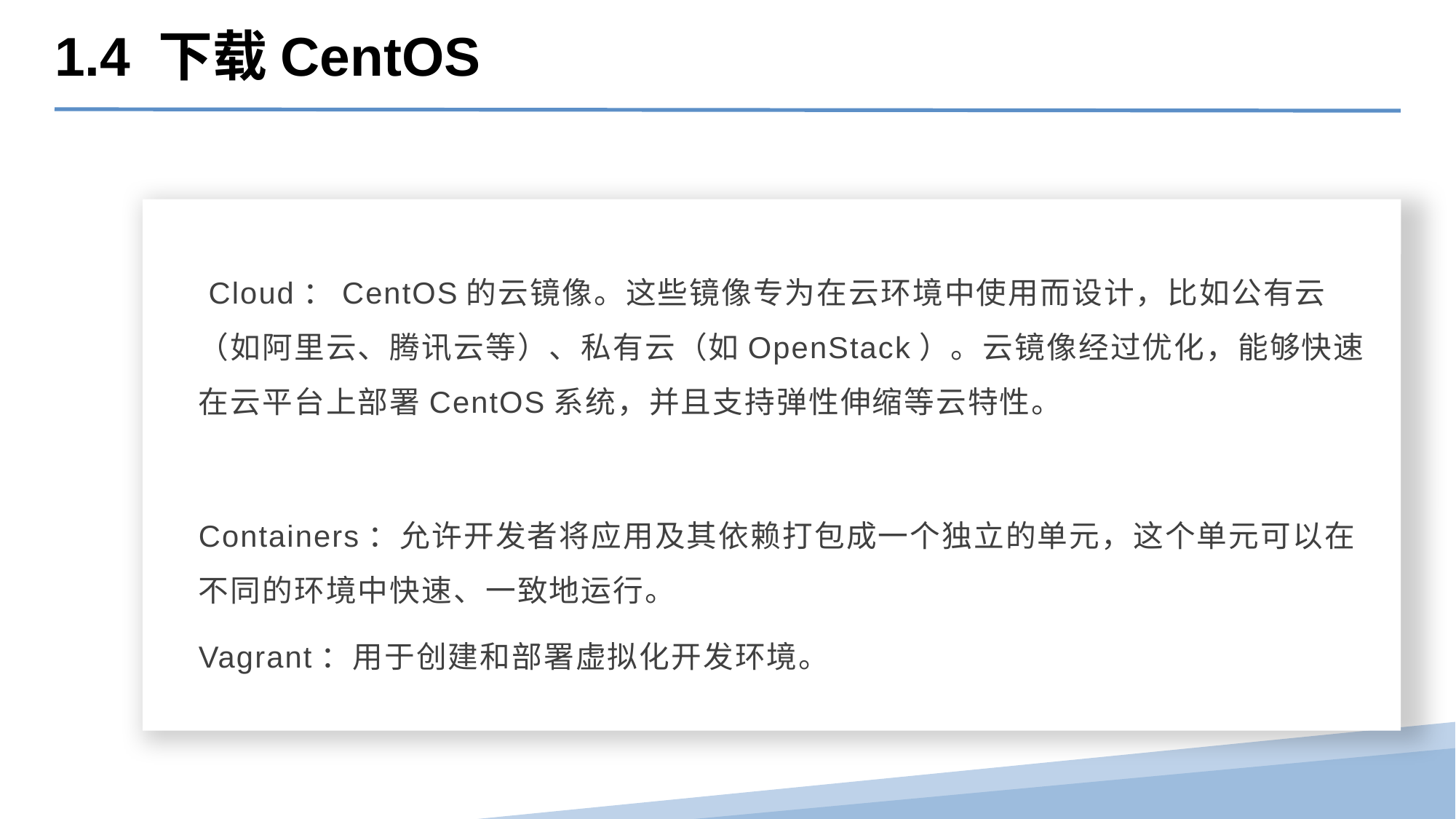

1.4 下载CentOS

 Cloud：CentOS的云镜像。这些镜像专为在云环境中使用而设计，比如公有云（如阿里云、腾讯云等）、私有云（如OpenStack）。云镜像经过优化，能够快速在云平台上部署CentOS系统，并且支持弹性伸缩等云特性。

Containers：允许开发者将应用及其依赖打包成一个独立的单元，这个单元可以在不同的环境中快速、一致地运行。
Vagrant：用于创建和部署虚拟化开发环境。